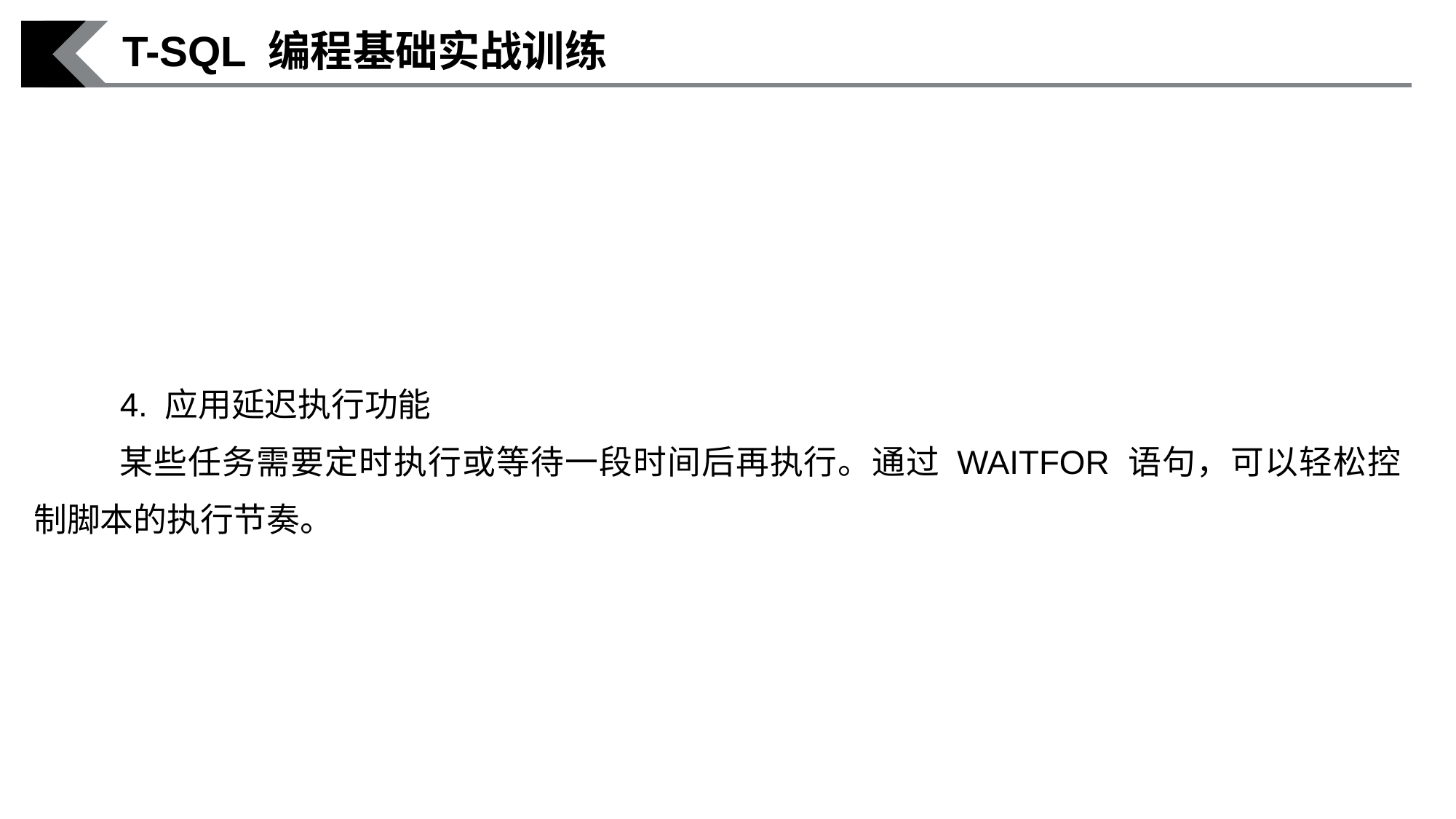

T-SQL 编程基础实战训练
4. 应用延迟执行功能
某些任务需要定时执行或等待一段时间后再执行。通过 WAITFOR 语句，可以轻松控制脚本的执行节奏。